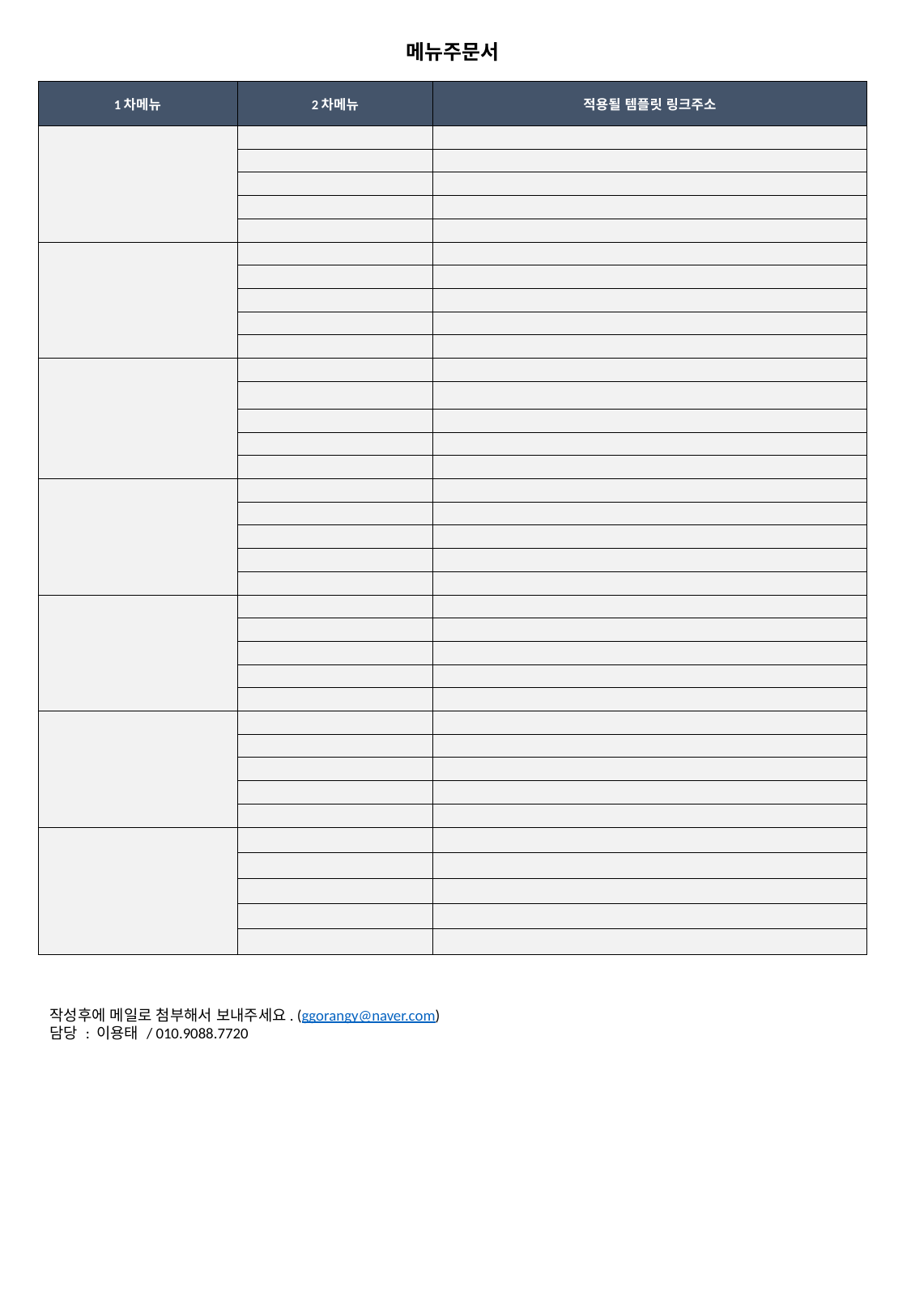

메뉴주문서
| 1차메뉴 | 2차메뉴 | 적용될 템플릿 링크주소 |
| --- | --- | --- |
|  |  |  |
|  |  |  |
|  |  |  |
|  |  |  |
|  |  |  |
|  |  |  |
|  |  |  |
|  |  |  |
|  |  |  |
|  |  |  |
|  |  |  |
|  |  |  |
|  |  |  |
|  |  |  |
|  |  |  |
|  |  |  |
|  |  |  |
|  |  |  |
|  |  |  |
|  |  |  |
|  |  |  |
|  |  |  |
|  |  |  |
|  |  |  |
|  |  |  |
|  |  |  |
|  |  |  |
|  |  |  |
|  |  |  |
|  |  |  |
|  |  |  |
|  |  |  |
|  |  |  |
|  |  |  |
|  |  |  |
작성후에 메일로 첨부해서 보내주세요. (ggorangy@naver.com)
담당 : 이용태 / 010.9088.7720